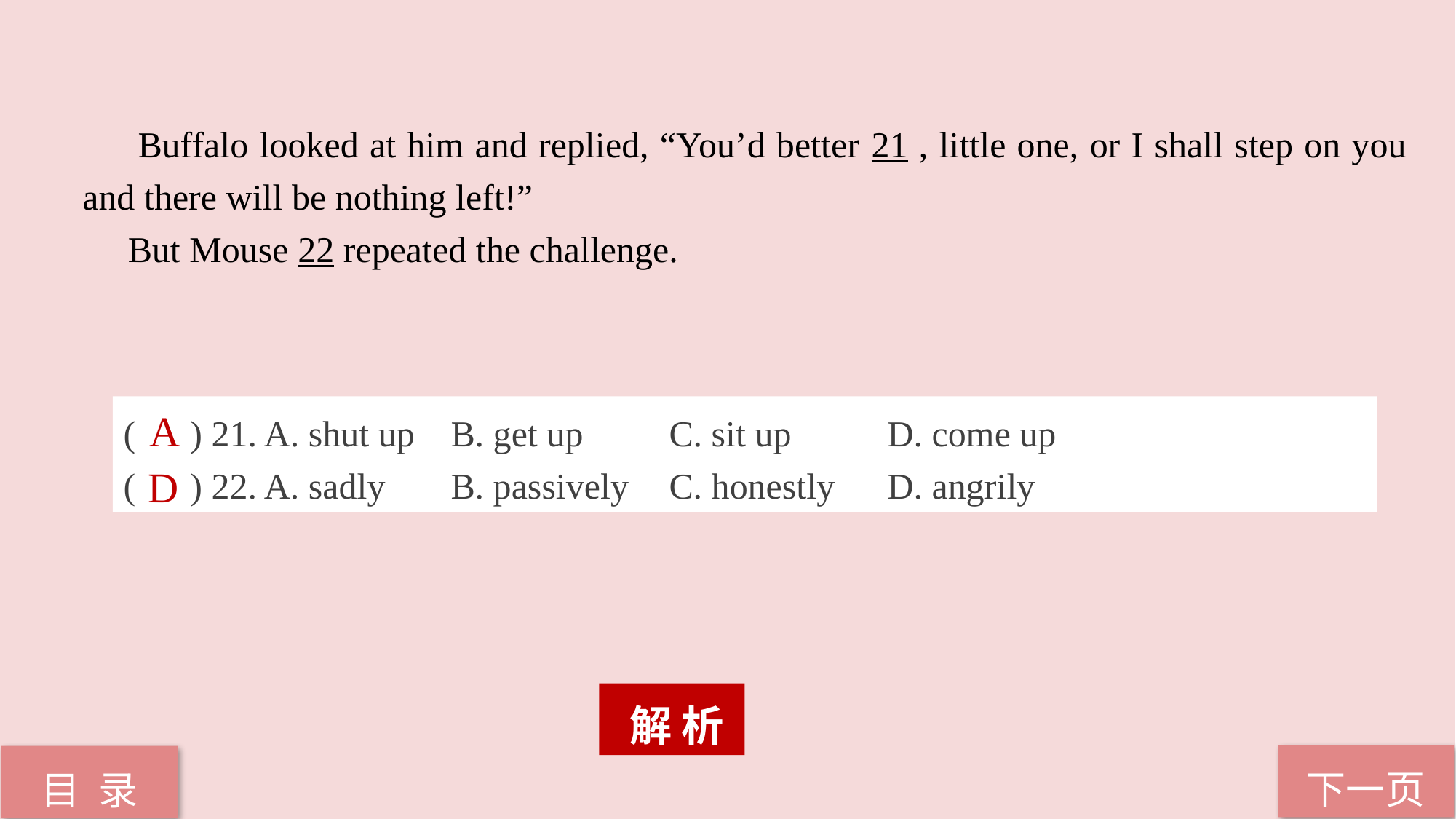

Buffalo looked at him and replied, “You’d better 21 , little one, or I shall step on you and there will be nothing left!”
     But Mouse 22 repeated the challenge.
(      ) 21. A. shut up 	B. get up 	C. sit up 	D. come up
(      ) 22. A. sadly 	B. passively 	C. honestly 	D. angrily
 A
D
 解 析